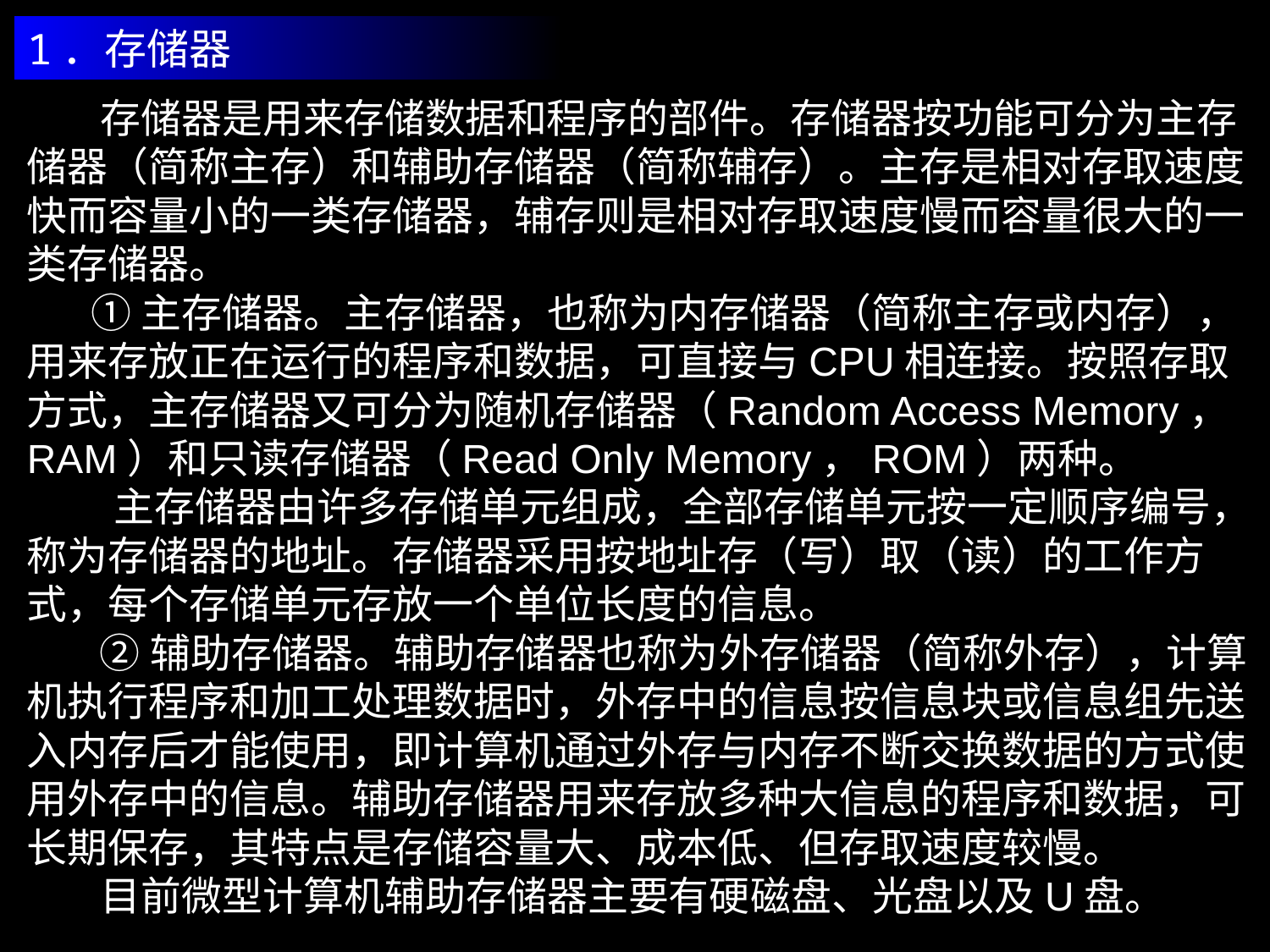

1．存储器
       存储器是用来存储数据和程序的部件。存储器按功能可分为主存储器（简称主存）和辅助存储器（简称辅存）。主存是相对存取速度快而容量小的一类存储器，辅存则是相对存取速度慢而容量很大的一类存储器。
       ①主存储器。主存储器，也称为内存储器（简称主存或内存），用来存放正在运行的程序和数据，可直接与CPU相连接。按照存取方式，主存储器又可分为随机存储器（Random Access Memory，RAM）和只读存储器（Read Only Memory，ROM）两种。
    　主存储器由许多存储单元组成，全部存储单元按一定顺序编号，称为存储器的地址。存储器采用按地址存（写）取（读）的工作方式，每个存储单元存放一个单位长度的信息。
        ②辅助存储器。辅助存储器也称为外存储器（简称外存），计算机执行程序和加工处理数据时，外存中的信息按信息块或信息组先送入内存后才能使用，即计算机通过外存与内存不断交换数据的方式使用外存中的信息。辅助存储器用来存放多种大信息的程序和数据，可长期保存，其特点是存储容量大、成本低、但存取速度较慢。
       目前微型计算机辅助存储器主要有硬磁盘、光盘以及U盘。